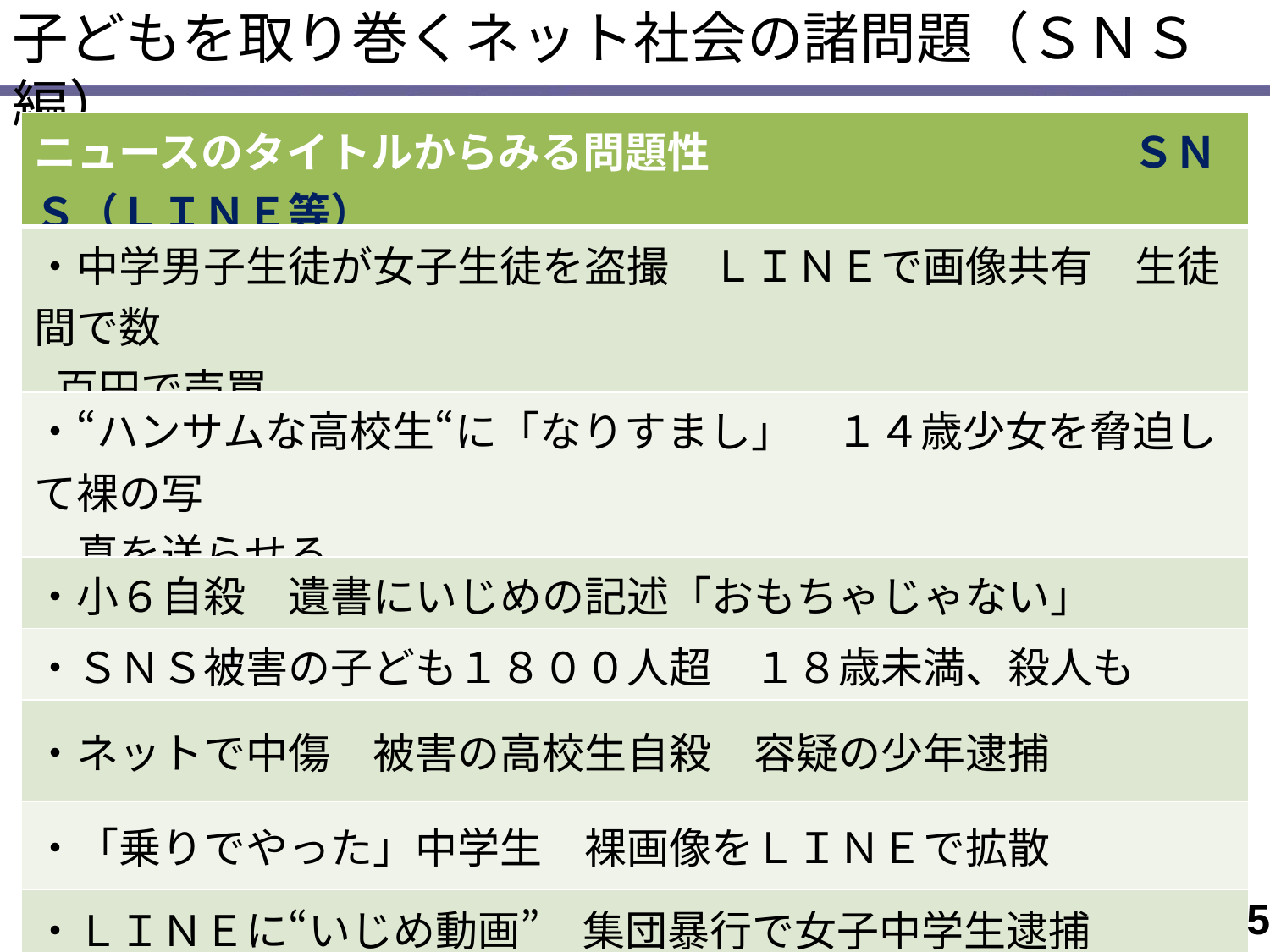

子どもを取り巻くネット社会の諸問題（ＳＮＳ編）
| ニュースのタイトルからみる問題性　　　　　　　　　　ＳＮＳ（ＬＩＮＥ等） |
| --- |
| ・中学男子生徒が女子生徒を盗撮　ＬＩＮＥで画像共有　生徒間で数 百円で売買 |
| ・“ハンサムな高校生“に「なりすまし」　１４歳少女を脅迫して裸の写 　真を送らせる |
| ・小６自殺　遺書にいじめの記述「おもちゃじゃない」 |
| ・ＳＮＳ被害の子ども１８００人超　１８歳未満、殺人も |
| ・ネットで中傷　被害の高校生自殺　容疑の少年逮捕 |
| ・「乗りでやった」中学生　裸画像をＬＩＮＥで拡散 |
| ・ＬＩＮＥに“いじめ動画”　集団暴行で女子中学生逮捕 |
| ・Twitterで大麻を受け取ろうとした疑い　中３女子逮捕 |
5